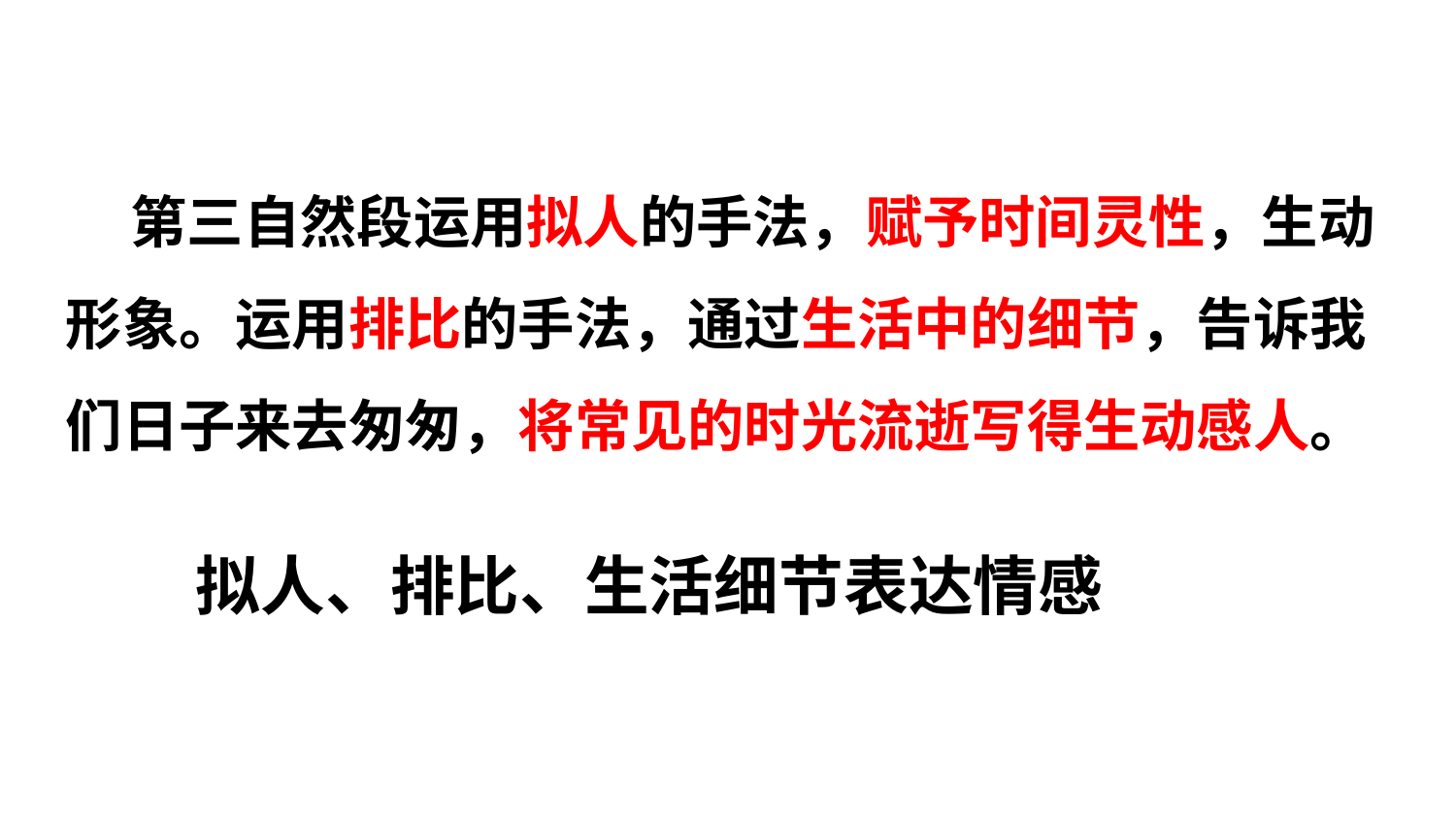

第三自然段运用拟人的手法，赋予时间灵性，生动形象。运用排比的手法，通过生活中的细节，告诉我们日子来去匆匆，将常见的时光流逝写得生动感人。
拟人、排比、生活细节表达情感